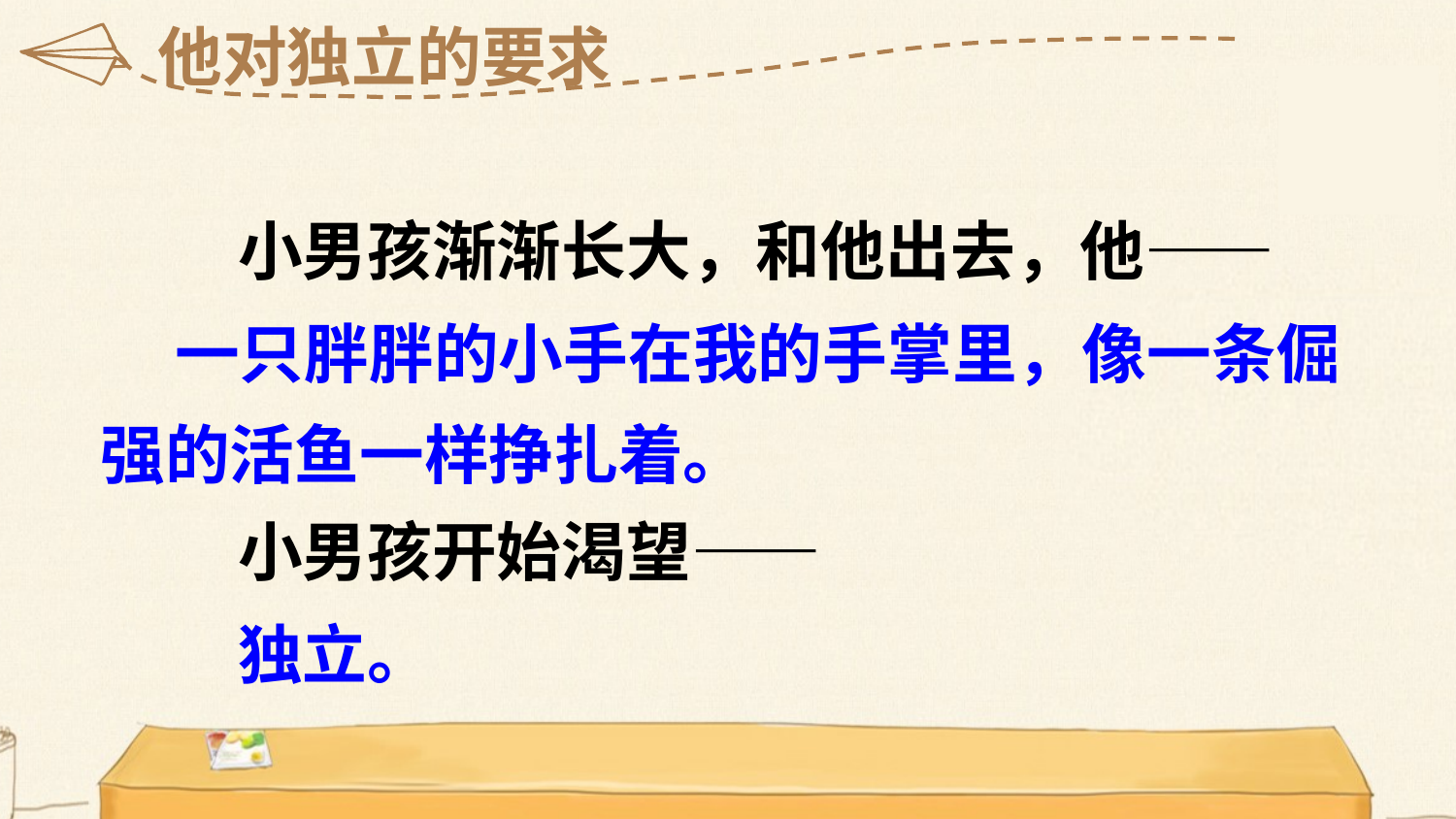

他对独立的要求
小男孩渐渐长大，和他出去，他——
    一只胖胖的小手在我的手掌里，像一条倔强的活鱼一样挣扎着。
小男孩开始渴望——
独立。